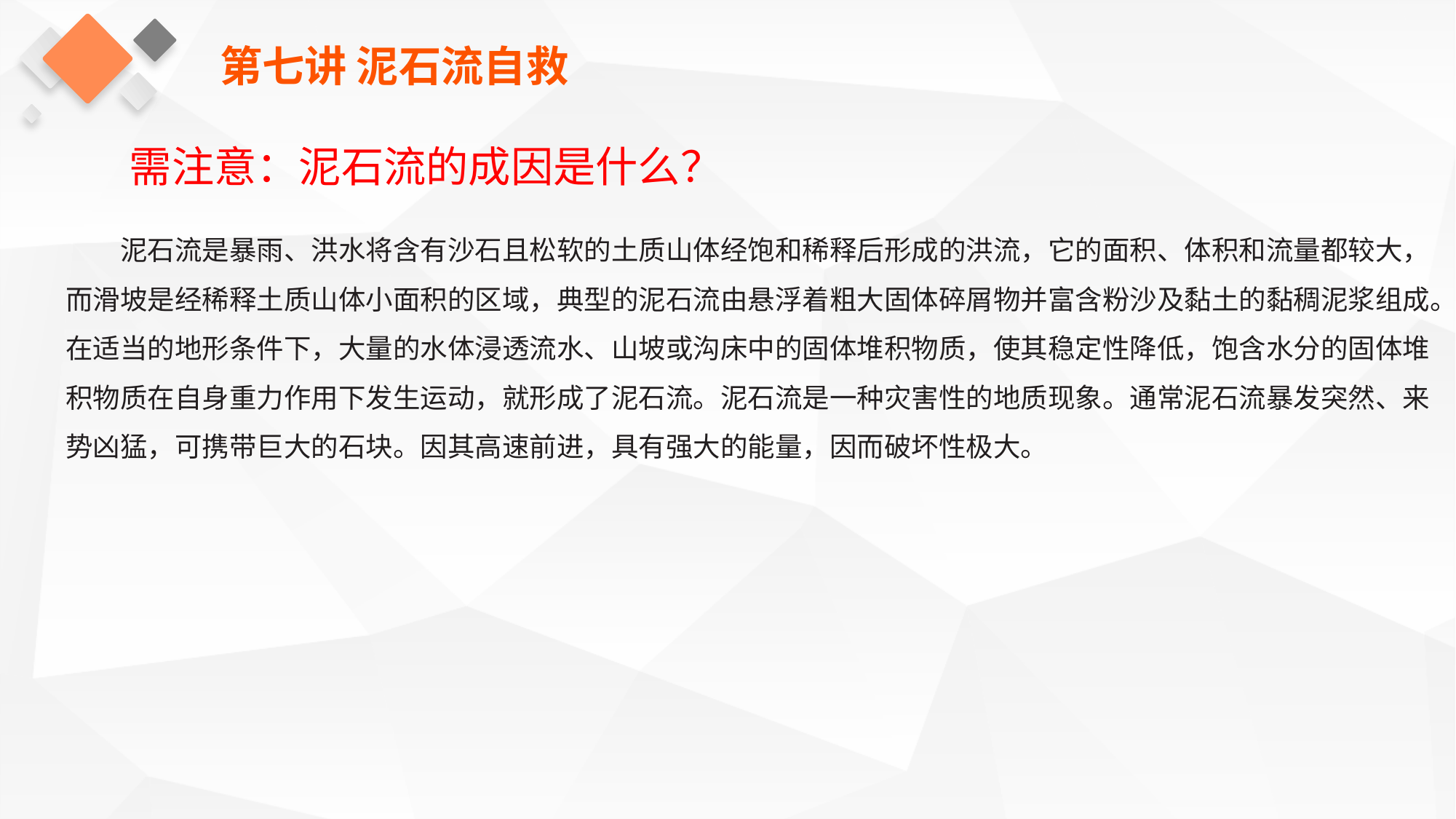

第七讲 泥石流自救
需注意：泥石流的成因是什么？
泥石流是暴雨、洪水将含有沙石且松软的土质山体经饱和稀释后形成的洪流，它的面积、体积和流量都较大，而滑坡是经稀释土质山体小面积的区域，典型的泥石流由悬浮着粗大固体碎屑物并富含粉沙及黏土的黏稠泥浆组成。在适当的地形条件下，大量的水体浸透流水、山坡或沟床中的固体堆积物质，使其稳定性降低，饱含水分的固体堆积物质在自身重力作用下发生运动，就形成了泥石流。泥石流是一种灾害性的地质现象。通常泥石流暴发突然、来势凶猛，可携带巨大的石块。因其高速前进，具有强大的能量，因而破坏性极大。